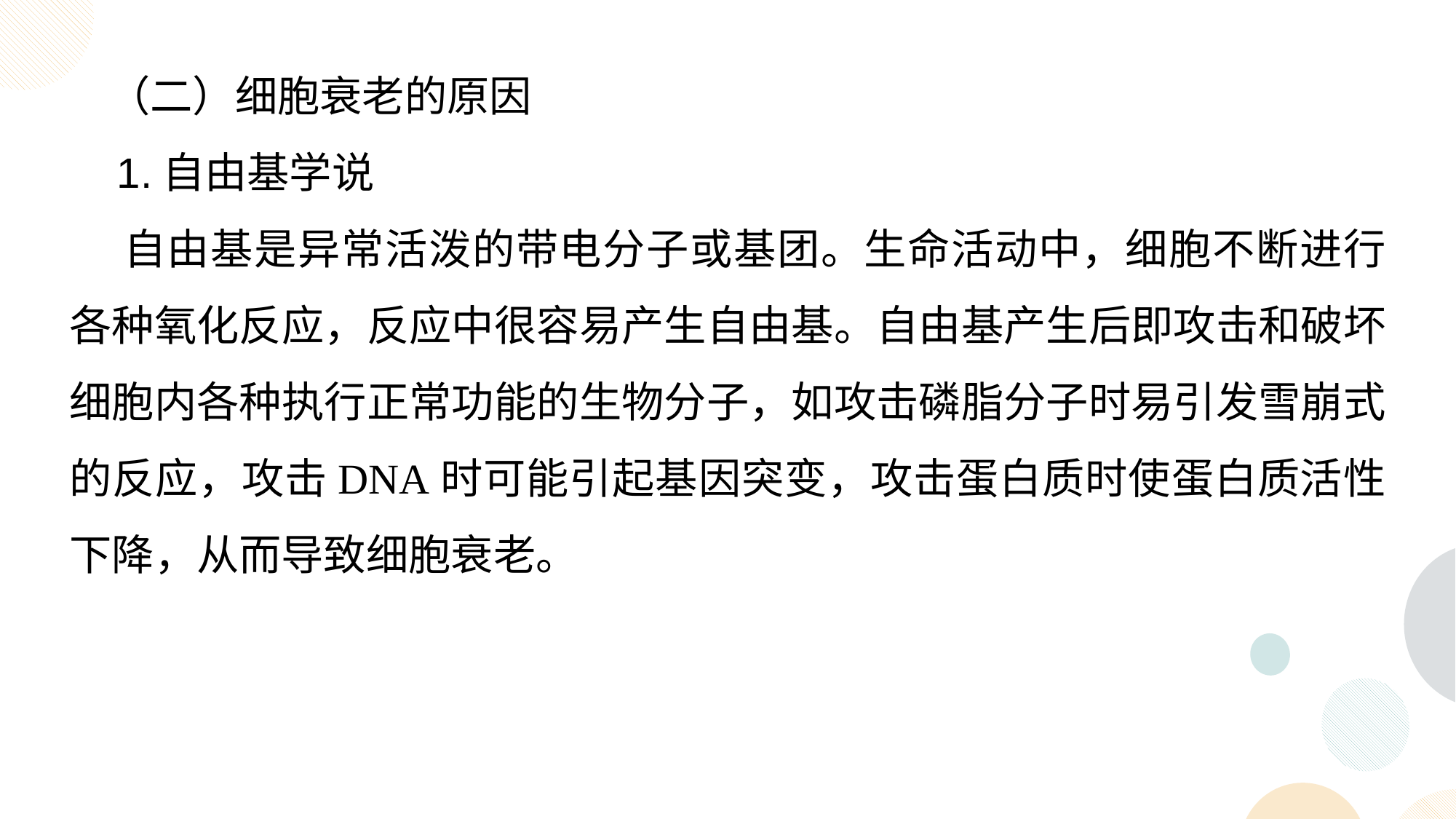

（二）细胞衰老的原因
    1.自由基学说
    自由基是异常活泼的带电分子或基团。生命活动中，细胞不断进行各种氧化反应，反应中很容易产生自由基。自由基产生后即攻击和破坏细胞内各种执行正常功能的生物分子，如攻击磷脂分子时易引发雪崩式的反应，攻击DNA时可能引起基因突变，攻击蛋白质时使蛋白质活性下降，从而导致细胞衰老。